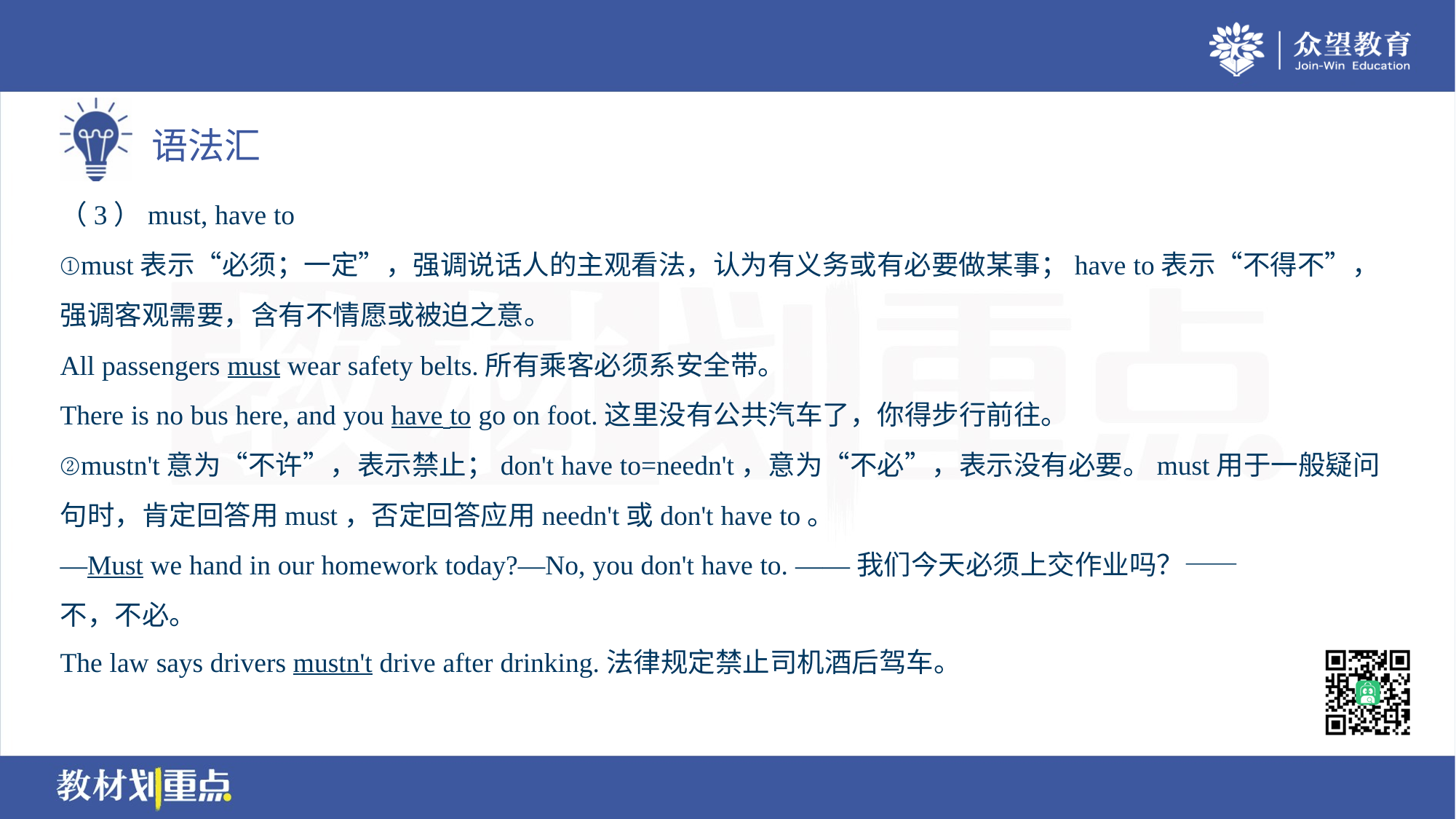

（3）must, have to
①must表示“必须；一定”，强调说话人的主观看法，认为有义务或有必要做某事；have to表示“不得不”，
强调客观需要，含有不情愿或被迫之意。
All passengers must wear safety belts.所有乘客必须系安全带。
There is no bus here, and you have to go on foot.这里没有公共汽车了，你得步行前往。
②mustn't意为“不许”，表示禁止；don't have to=needn't，意为“不必”，表示没有必要。must用于一般疑问
句时，肯定回答用must，否定回答应用needn't或don't have to。
—Must we hand in our homework today?—No, you don't have to. ——我们今天必须上交作业吗？——
不，不必。
The law says drivers mustn't drive after drinking.法律规定禁止司机酒后驾车。